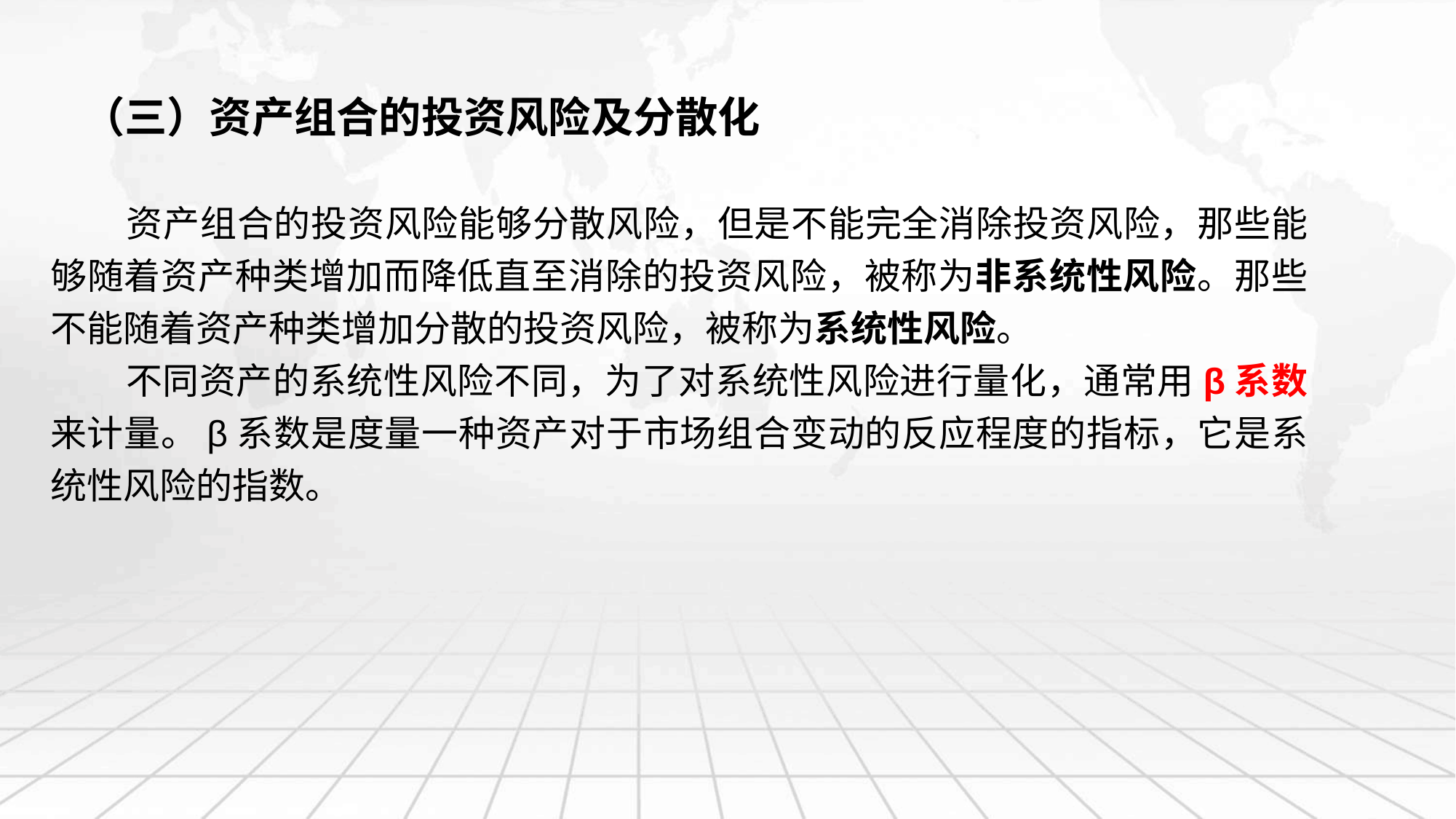

（三）资产组合的投资风险及分散化
    资产组合的投资风险能够分散风险，但是不能完全消除投资风险，那些能够随着资产种类增加而降低直至消除的投资风险，被称为非系统性风险。那些不能随着资产种类增加分散的投资风险，被称为系统性风险。
    不同资产的系统性风险不同，为了对系统性风险进行量化，通常用β系数来计量。β系数是度量一种资产对于市场组合变动的反应程度的指标，它是系统性风险的指数。